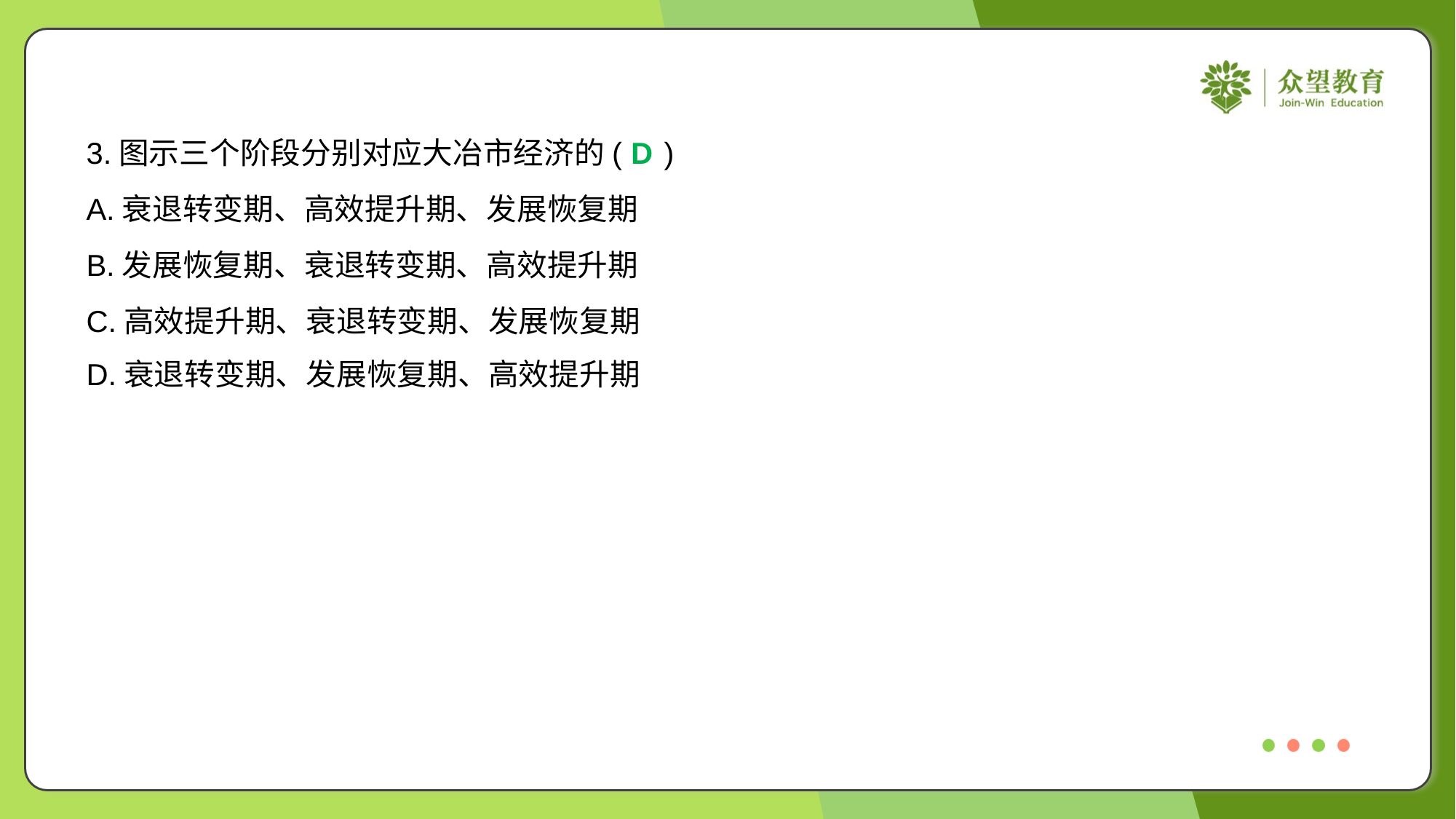

3.图示三个阶段分别对应大冶市经济的(     )
D
A.衰退转变期、高效提升期、发展恢复期
B.发展恢复期、衰退转变期、高效提升期
C.高效提升期、衰退转变期、发展恢复期
D.衰退转变期、发展恢复期、高效提升期